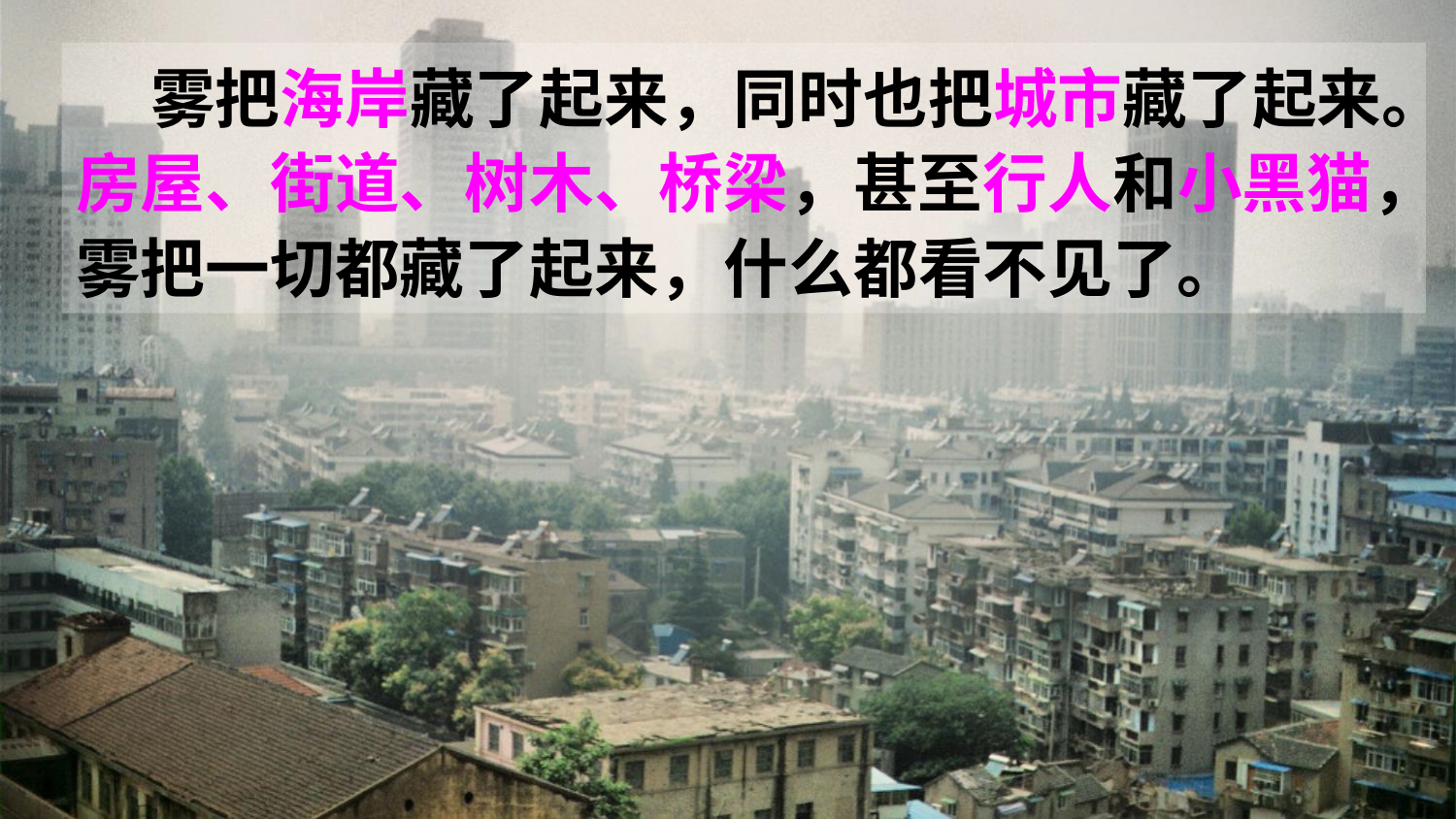

雾把海岸藏了起来，同时也把城市藏了起来。房屋、街道、树木、桥梁，甚至行人和小黑猫，雾把一切都藏了起来，什么都看不见了。